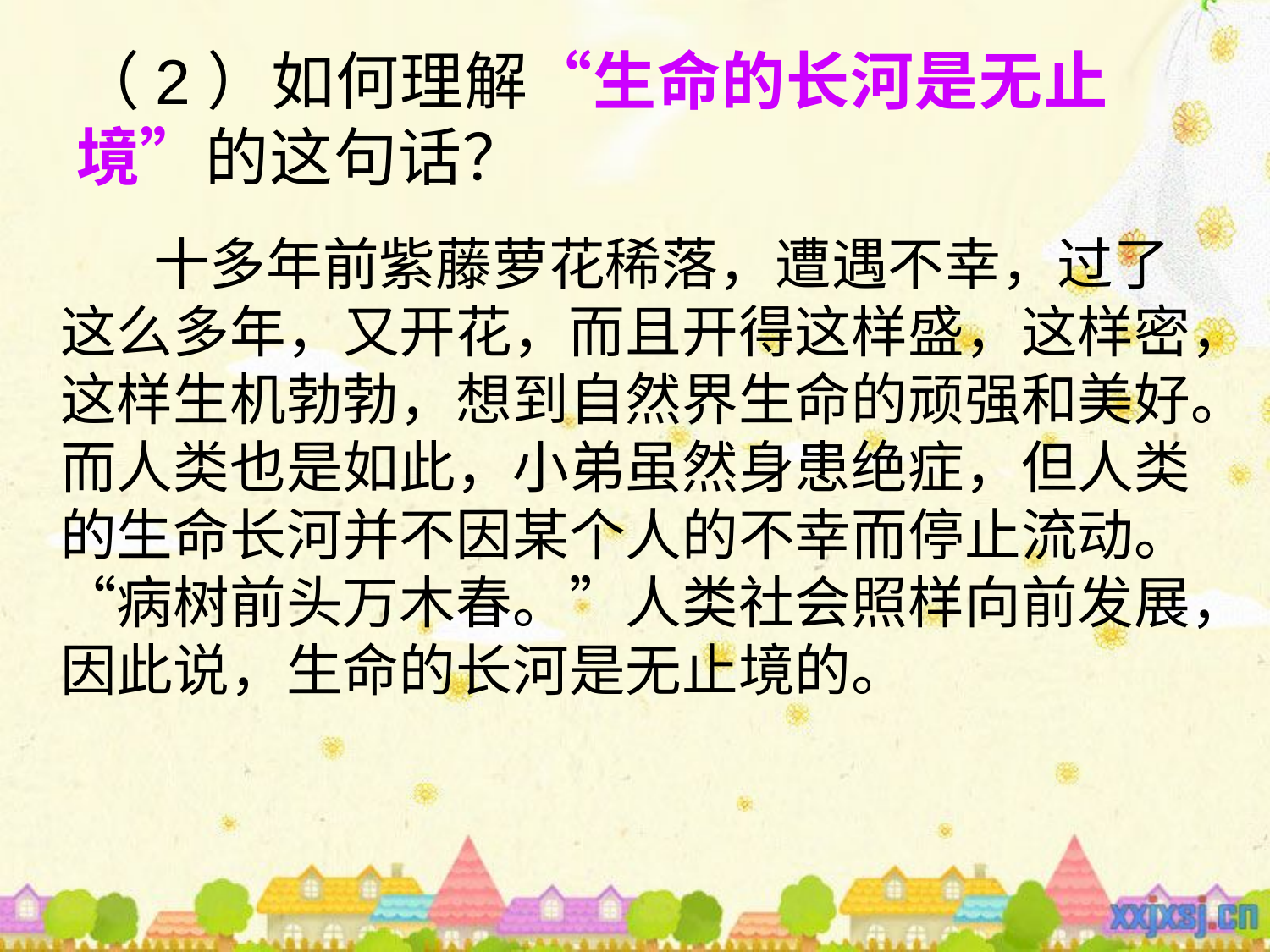

# （2）如何理解“生命的长河是无止境”的这句话？
          十多年前紫藤萝花稀落，遭遇不幸，过了这么多年，又开花，而且开得这样盛，这样密，这样生机勃勃，想到自然界生命的顽强和美好。而人类也是如此，小弟虽然身患绝症，但人类的生命长河并不因某个人的不幸而停止流动。“病树前头万木春。”人类社会照样向前发展，因此说，生命的长河是无止境的。